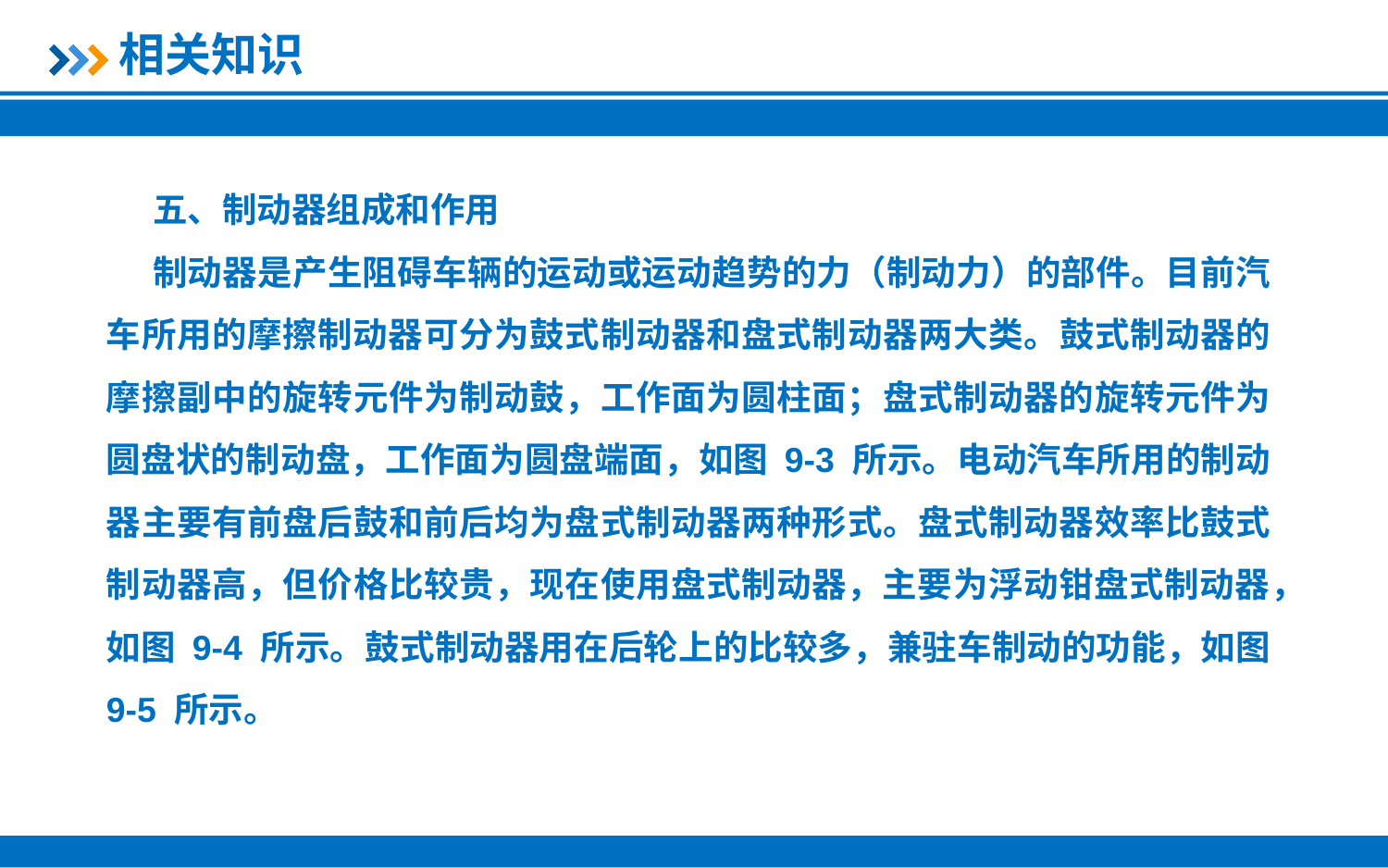

相关知识
五、制动器组成和作用
制动器是产生阻碍车辆的运动或运动趋势的力（制动力）的部件。目前汽车所用的摩擦制动器可分为鼓式制动器和盘式制动器两大类。鼓式制动器的摩擦副中的旋转元件为制动鼓，工作面为圆柱面；盘式制动器的旋转元件为圆盘状的制动盘，工作面为圆盘端面，如图 9-3 所示。电动汽车所用的制动器主要有前盘后鼓和前后均为盘式制动器两种形式。盘式制动器效率比鼓式制动器高，但价格比较贵，现在使用盘式制动器，主要为浮动钳盘式制动器，如图 9-4 所示。鼓式制动器用在后轮上的比较多，兼驻车制动的功能，如图 9-5 所示。